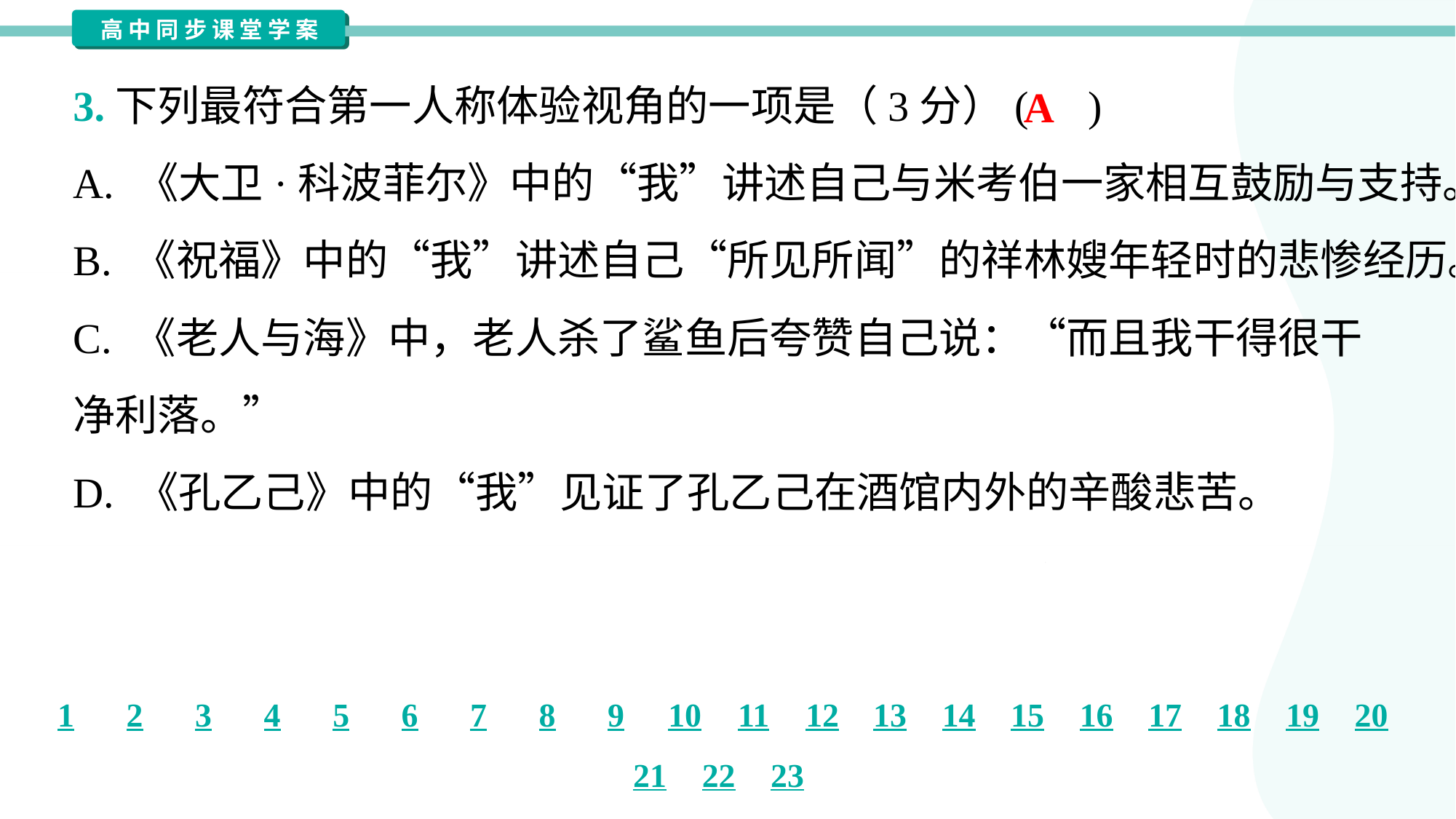

3.下列最符合第一人称体验视角的一项是（3分）(     )
A
A. 《大卫·科波菲尔》中的“我”讲述自己与米考伯一家相互鼓励与支持。
B. 《祝福》中的“我”讲述自己“所见所闻”的祥林嫂年轻时的悲惨经历。
C. 《老人与海》中，老人杀了鲨鱼后夸赞自己说：“而且我干得很干
净利落。”
D. 《孔乙己》中的“我”见证了孔乙己在酒馆内外的辛酸悲苦。